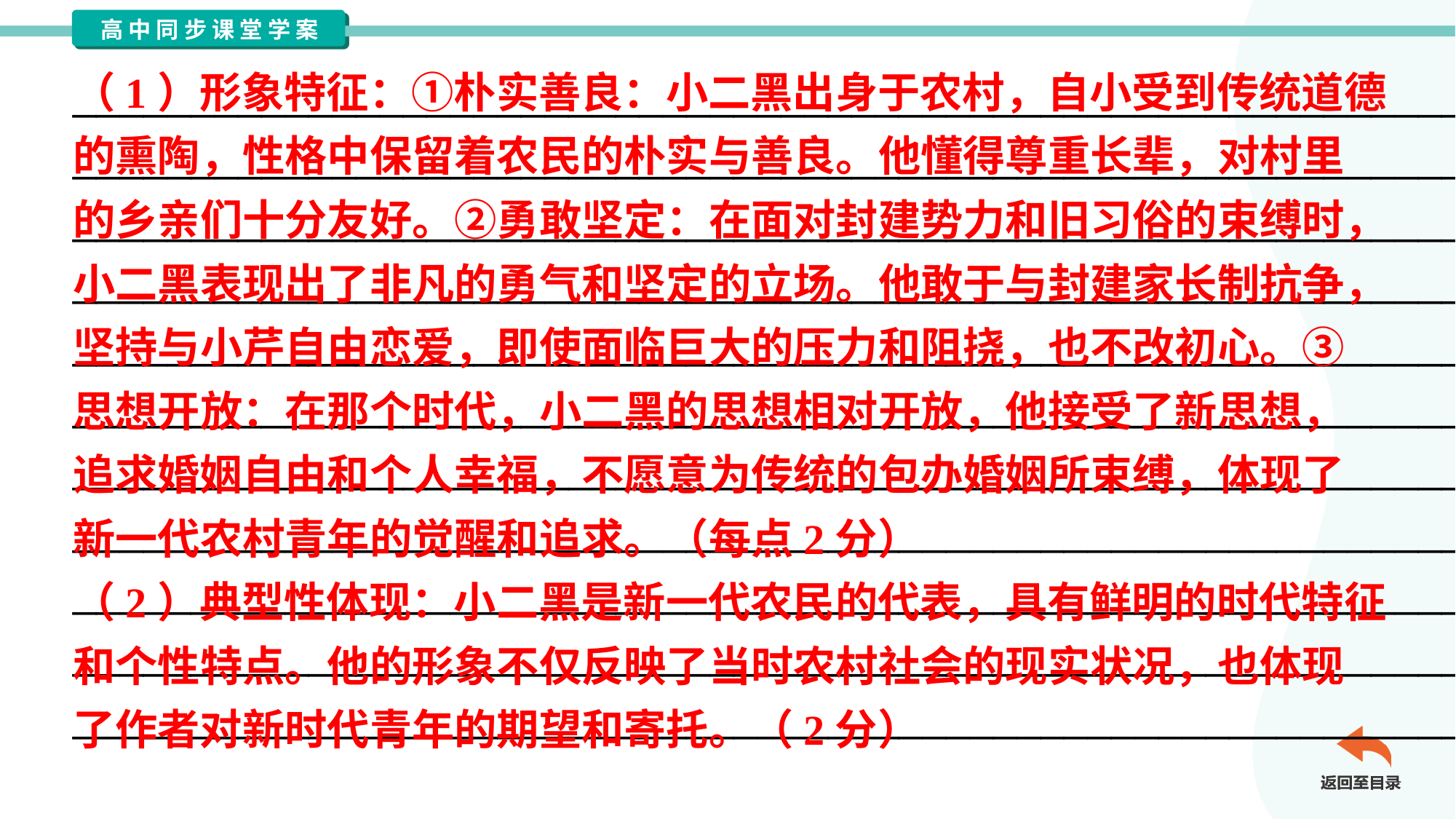

（1）形象特征：①朴实善良：小二黑出身于农村，自小受到传统道德
的熏陶，性格中保留着农民的朴实与善良。他懂得尊重长辈，对村里
的乡亲们十分友好。②勇敢坚定：在面对封建势力和旧习俗的束缚时，
小二黑表现出了非凡的勇气和坚定的立场。他敢于与封建家长制抗争，
坚持与小芹自由恋爱，即使面临巨大的压力和阻挠，也不改初心。③
思想开放：在那个时代，小二黑的思想相对开放，他接受了新思想，
追求婚姻自由和个人幸福，不愿意为传统的包办婚姻所束缚，体现了
新一代农村青年的觉醒和追求。（每点2分）
（2）典型性体现：小二黑是新一代农民的代表，具有鲜明的时代特征
和个性特点。他的形象不仅反映了当时农村社会的现实状况，也体现
了作者对新时代青年的期望和寄托。（2分）
_____________________________________________________________
_____________________________________________________________
_____________________________________________________________
_____________________________________________________________
_____________________________________________________________
_____________________________________________________________
_____________________________________________________________
_____________________________________________________________
_____________________________________________________________
_____________________________________________________________
_____________________________________________________________